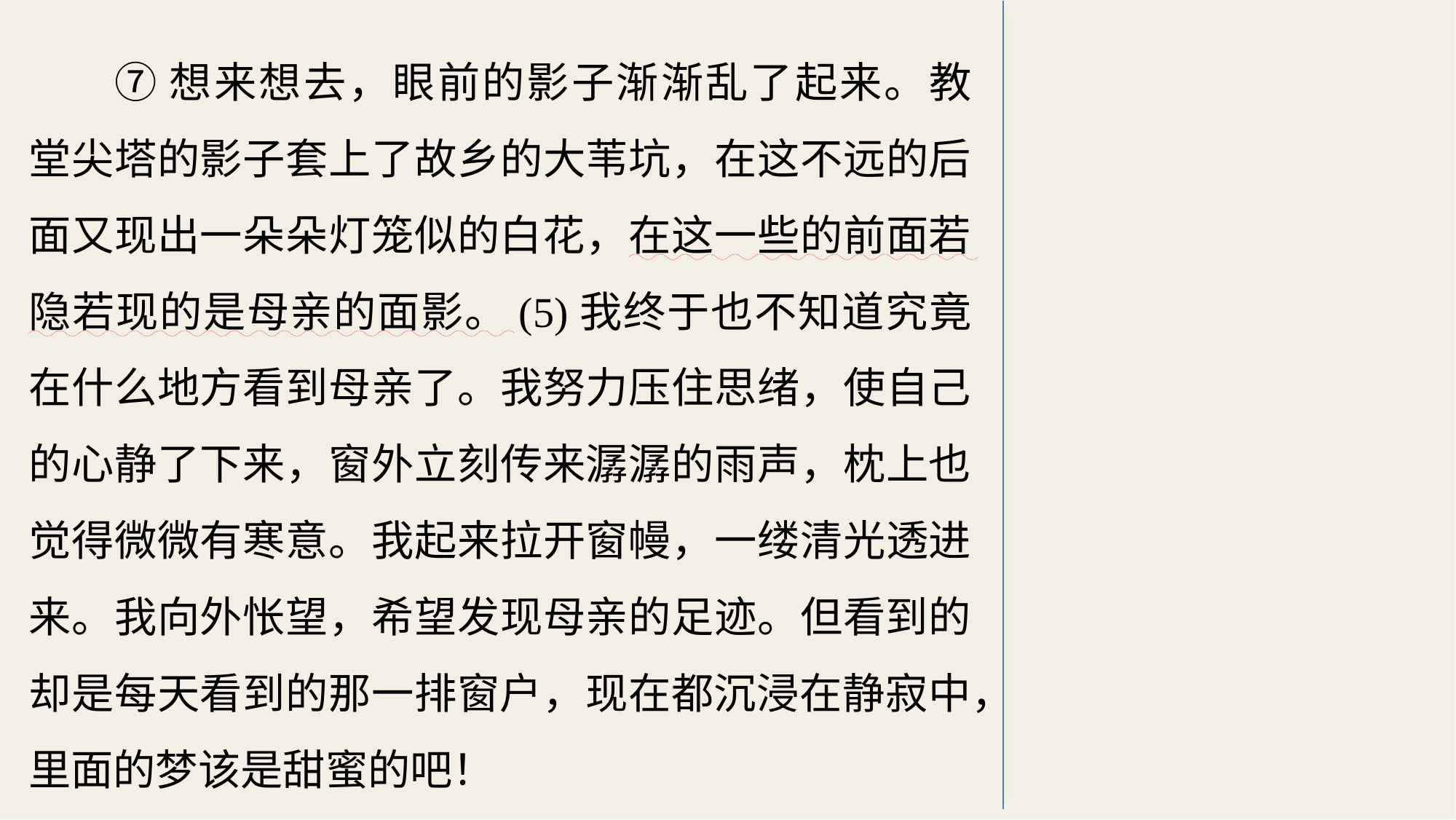

⑦想来想去，眼前的影子渐渐乱了起来。教堂尖塔的影子套上了故乡的大苇坑，在这不远的后面又现出一朵朵灯笼似的白花，在这一些的前面若隐若现的是母亲的面影。(5)我终于也不知道究竟在什么地方看到母亲了。我努力压住思绪，使自己的心静了下来，窗外立刻传来潺潺的雨声，枕上也觉得微微有寒意。我起来拉开窗幔，一缕清光透进来。我向外怅望，希望发现母亲的足迹。但看到的却是每天看到的那一排窗户，现在都沉浸在静寂中，里面的梦该是甜蜜的吧！